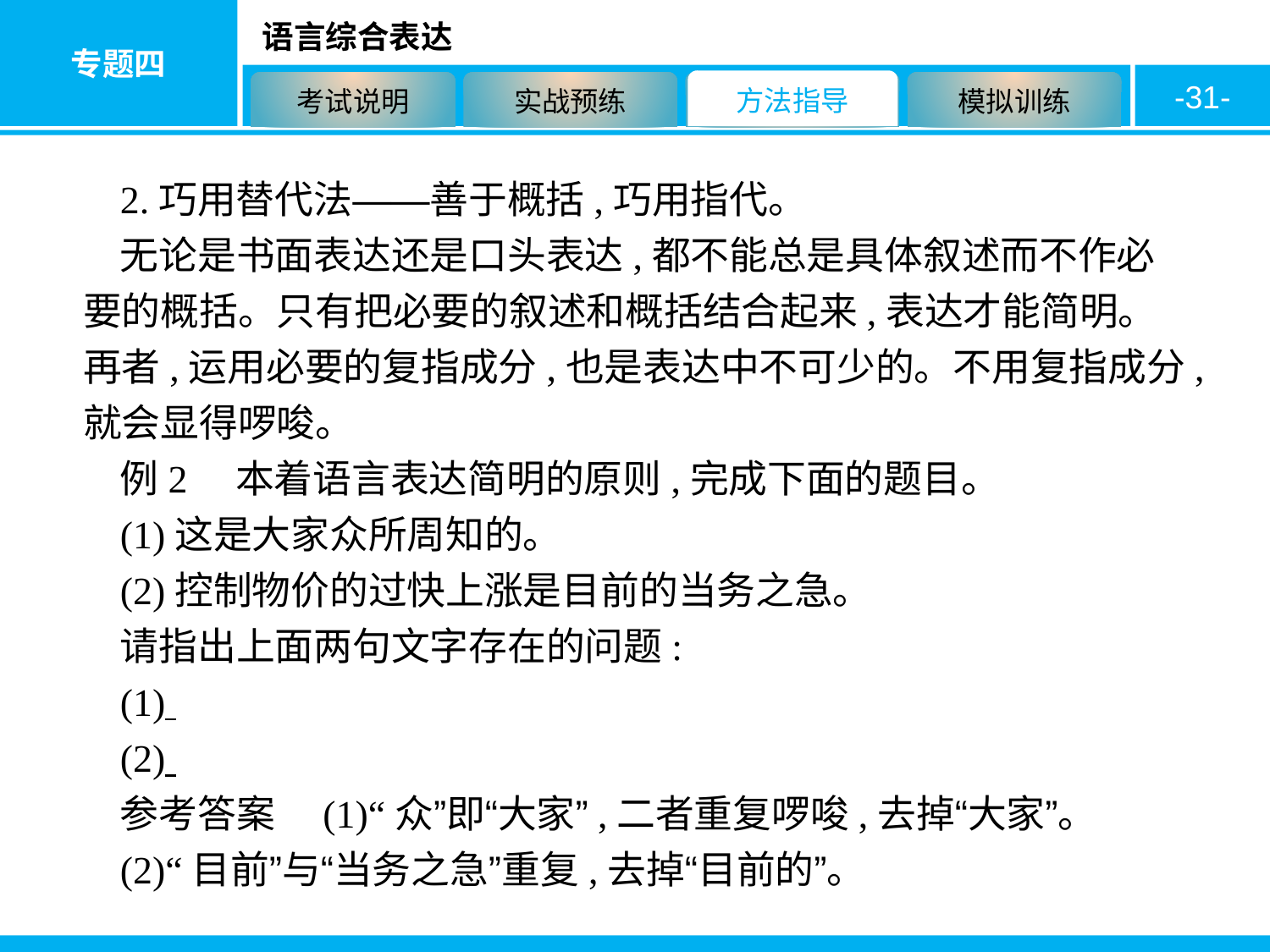

-31-
2.巧用替代法——善于概括,巧用指代。
无论是书面表达还是口头表达,都不能总是具体叙述而不作必要的概括。只有把必要的叙述和概括结合起来,表达才能简明。再者,运用必要的复指成分,也是表达中不可少的。不用复指成分,就会显得啰唆。
例2　本着语言表达简明的原则,完成下面的题目。
(1)这是大家众所周知的。
(2)控制物价的过快上涨是目前的当务之急。
请指出上面两句文字存在的问题:
(1)
(2)
参考答案　(1)“众”即“大家”,二者重复啰唆,去掉“大家”。
(2)“目前”与“当务之急”重复,去掉“目前的”。